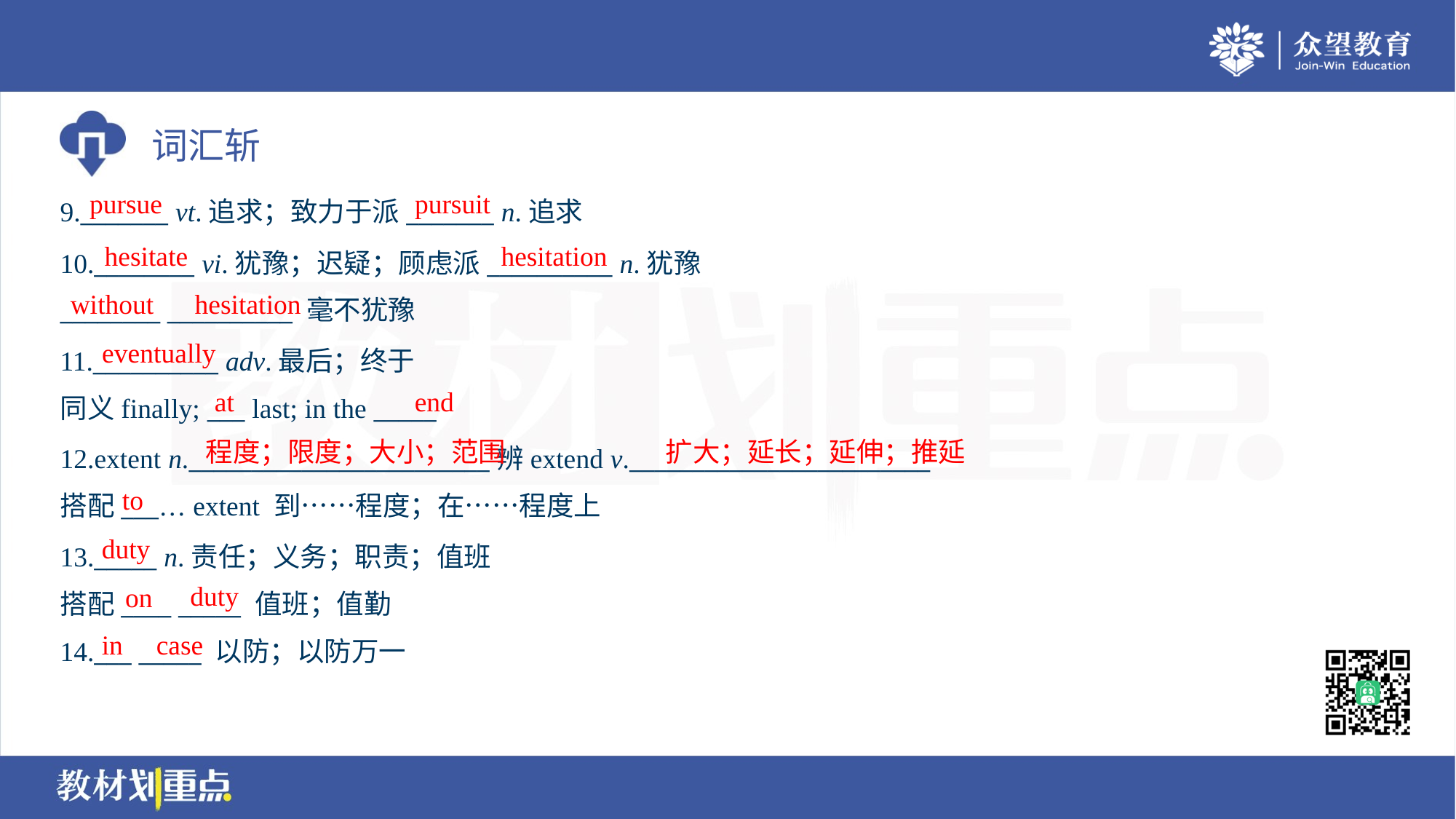

pursue
pursuit
9._______ vt.追求；致力于派_______ n.追求
hesitate
hesitation
10.________ vi.犹豫；迟疑；顾虑派__________ n.犹豫
________ __________ 毫不犹豫
without
hesitation
eventually
11.__________ adv.最后；终于
同义finally; ___ last; in the _____
at
end
程度；限度；大小；范围
扩大；延长；延伸；推延
12.extent n.________________________辨extend v.________________________
搭配___… extent 到……程度；在……程度上
to
duty
13._____ n.责任；义务；职责；值班
搭配____ _____ 值班；值勤
duty
on
in
case
14.___ _____ 以防；以防万一